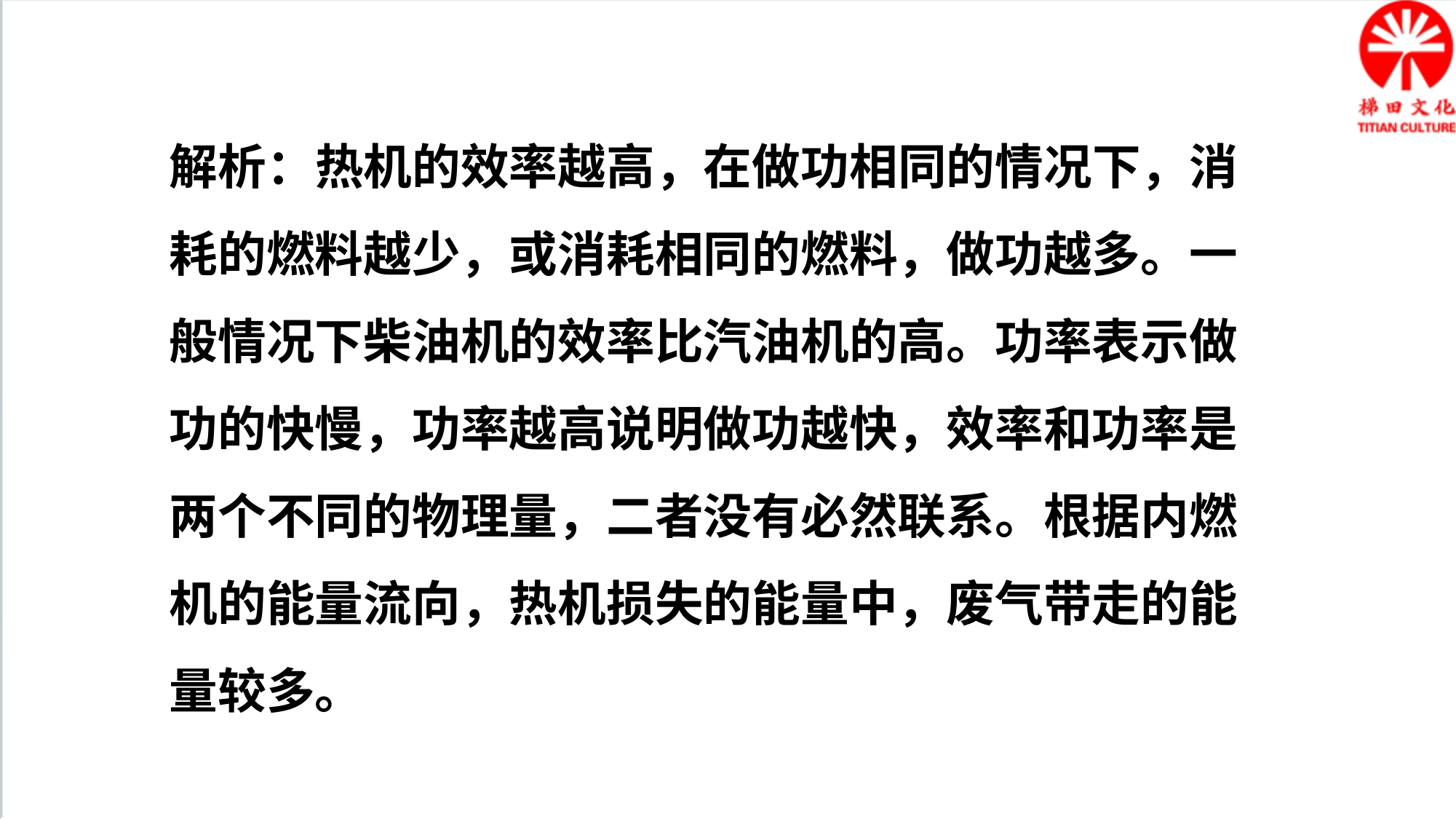

解析：热机的效率越高，在做功相同的情况下，消耗的燃料越少，或消耗相同的燃料，做功越多。一般情况下柴油机的效率比汽油机的高。功率表示做功的快慢，功率越高说明做功越快，效率和功率是两个不同的物理量，二者没有必然联系。根据内燃机的能量流向，热机损失的能量中，废气带走的能量较多。